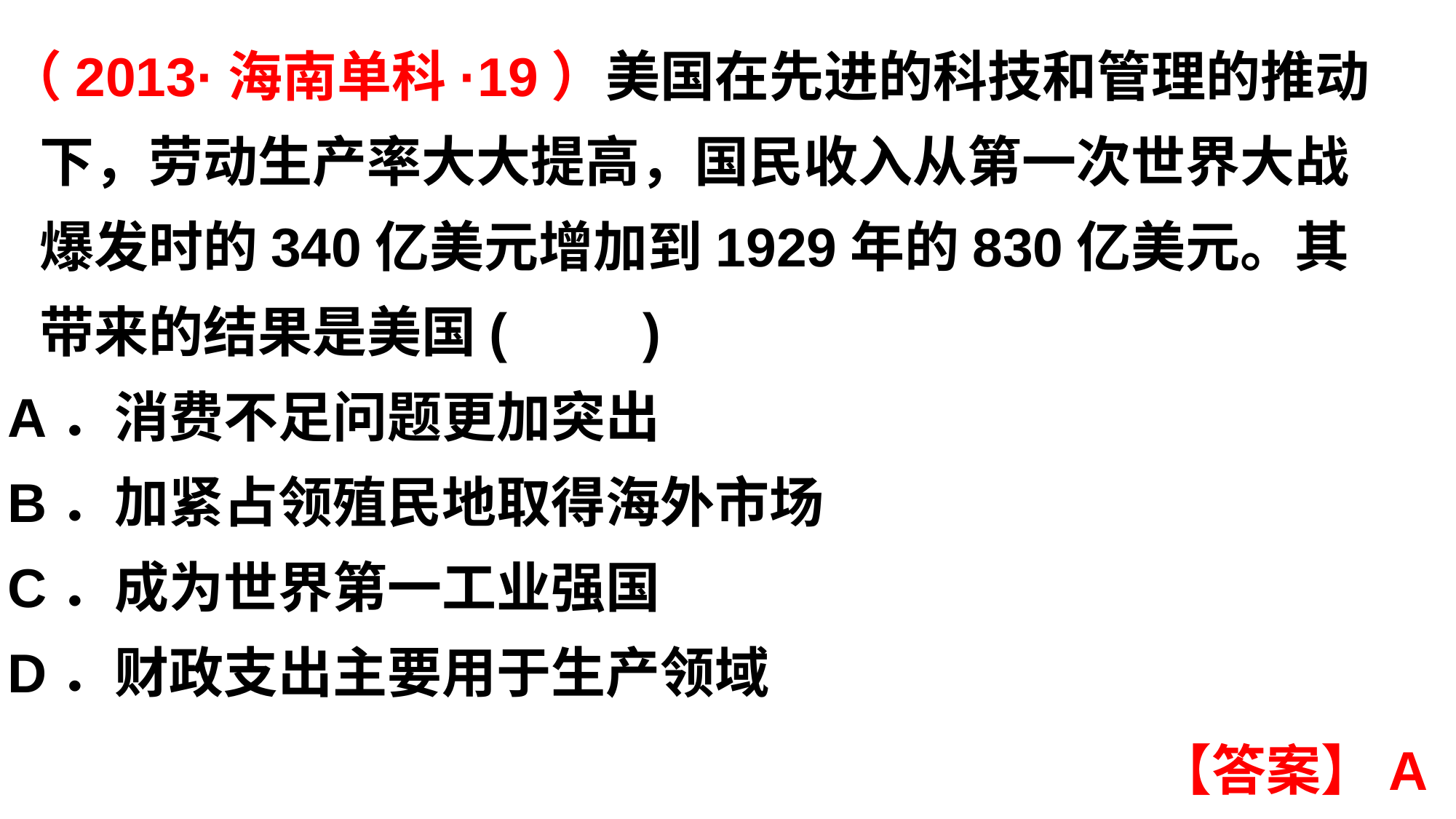

（2013·海南单科·19）美国在先进的科技和管理的推动下，劳动生产率大大提高，国民收入从第一次世界大战爆发时的340亿美元增加到1929年的830亿美元。其带来的结果是美国(　　)
A．消费不足问题更加突出
B．加紧占领殖民地取得海外市场
C．成为世界第一工业强国
D．财政支出主要用于生产领域
【答案】A